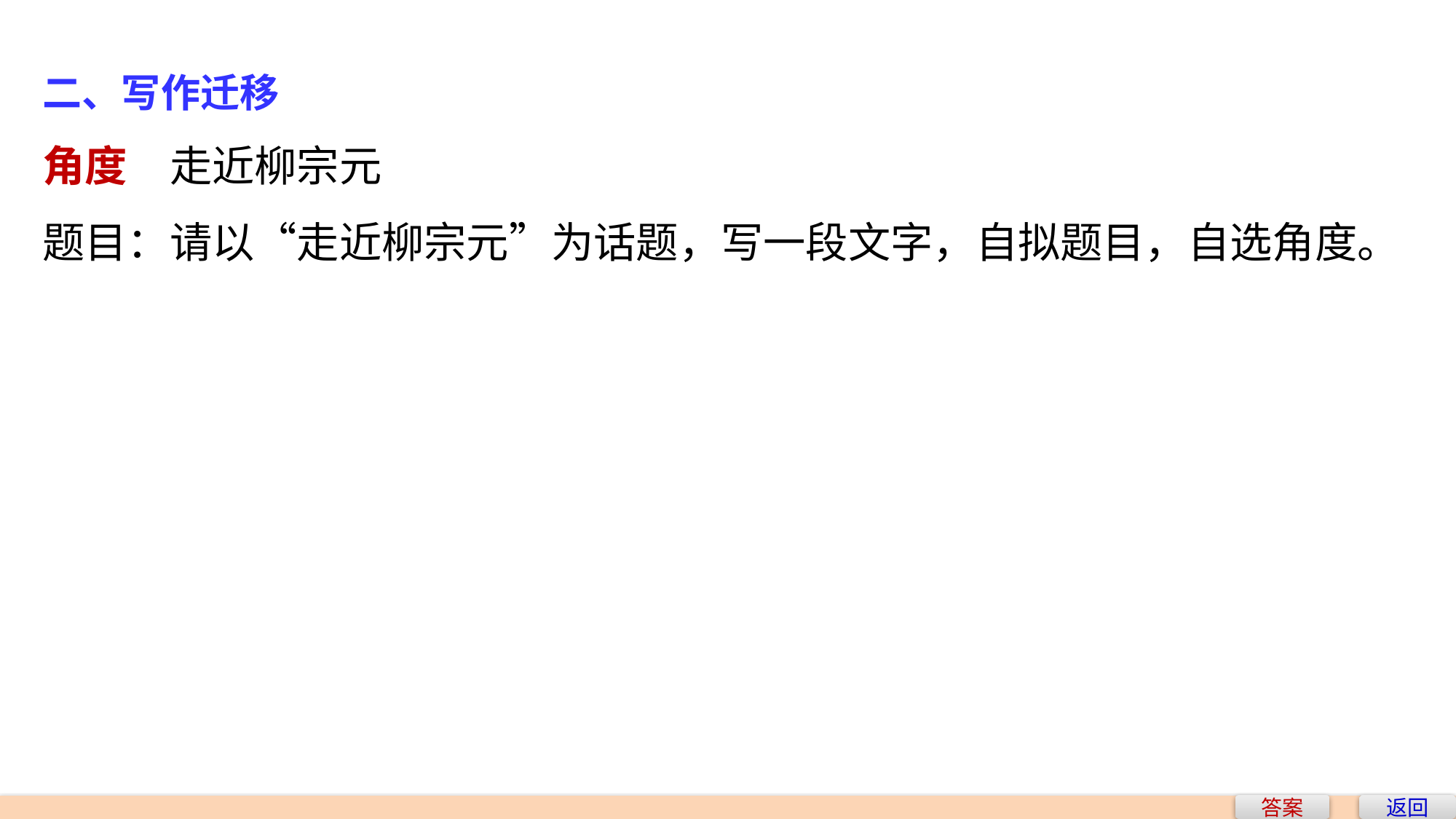

二、写作迁移
角度　走近柳宗元
题目：请以“走近柳宗元”为话题，写一段文字，自拟题目，自选角度。
答案
返回